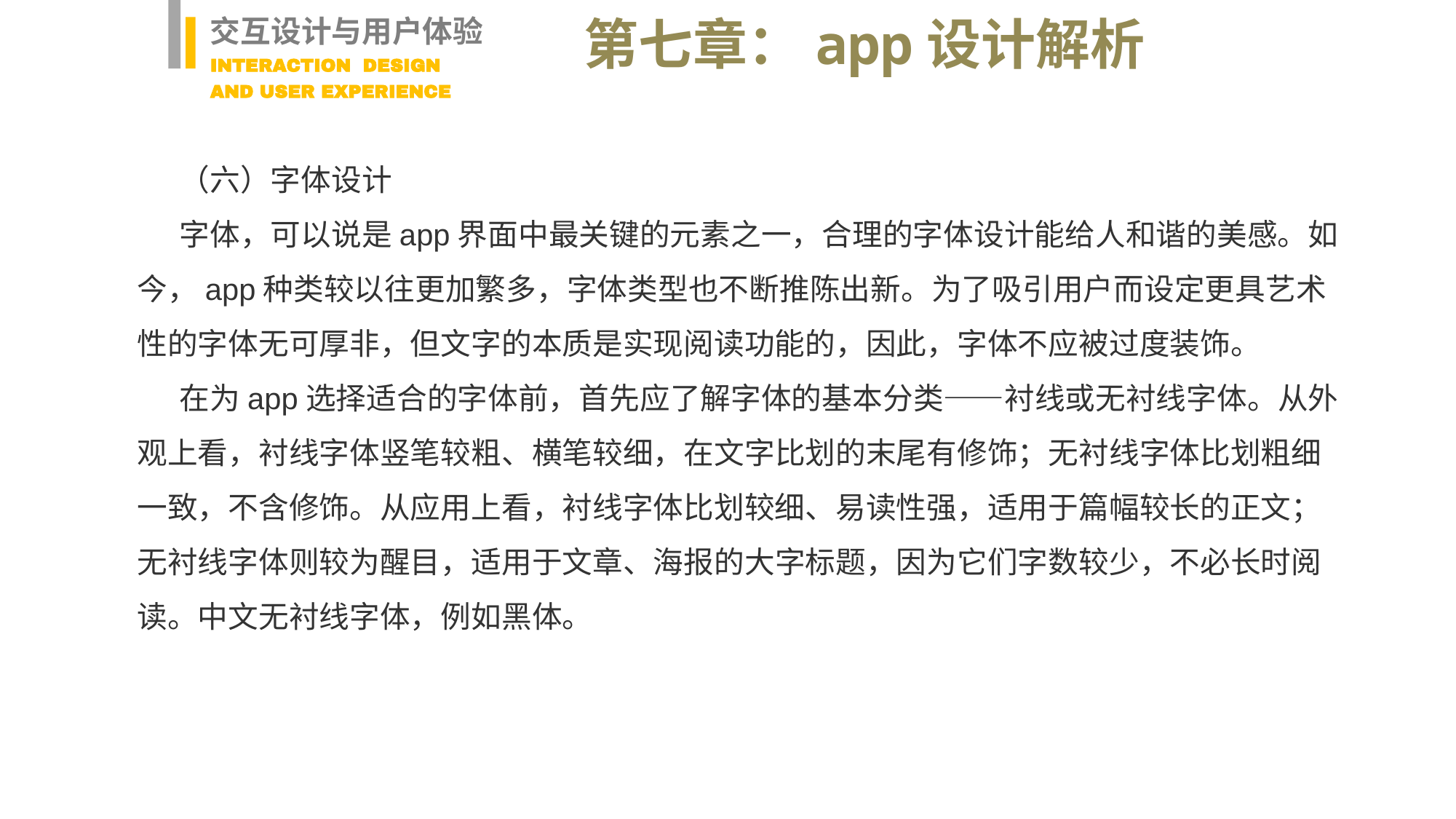

交互设计与用户体验
INTERACTION  DESIGN
AND USER EXPERIENCE
第七章：app设计解析

（六）字体设计
字体，可以说是app界面中最关键的元素之一，合理的字体设计能给人和谐的美感。如今，app种类较以往更加繁多，字体类型也不断推陈出新。为了吸引用户而设定更具艺术性的字体无可厚非，但文字的本质是实现阅读功能的，因此，字体不应被过度装饰。
在为app选择适合的字体前，首先应了解字体的基本分类——衬线或无衬线字体。从外观上看，衬线字体竖笔较粗、横笔较细，在文字比划的末尾有修饰；无衬线字体比划粗细一致，不含修饰。从应用上看，衬线字体比划较细、易读性强，适用于篇幅较长的正文；无衬线字体则较为醒目，适用于文章、海报的大字标题，因为它们字数较少，不必长时阅读。中文无衬线字体，例如黑体。